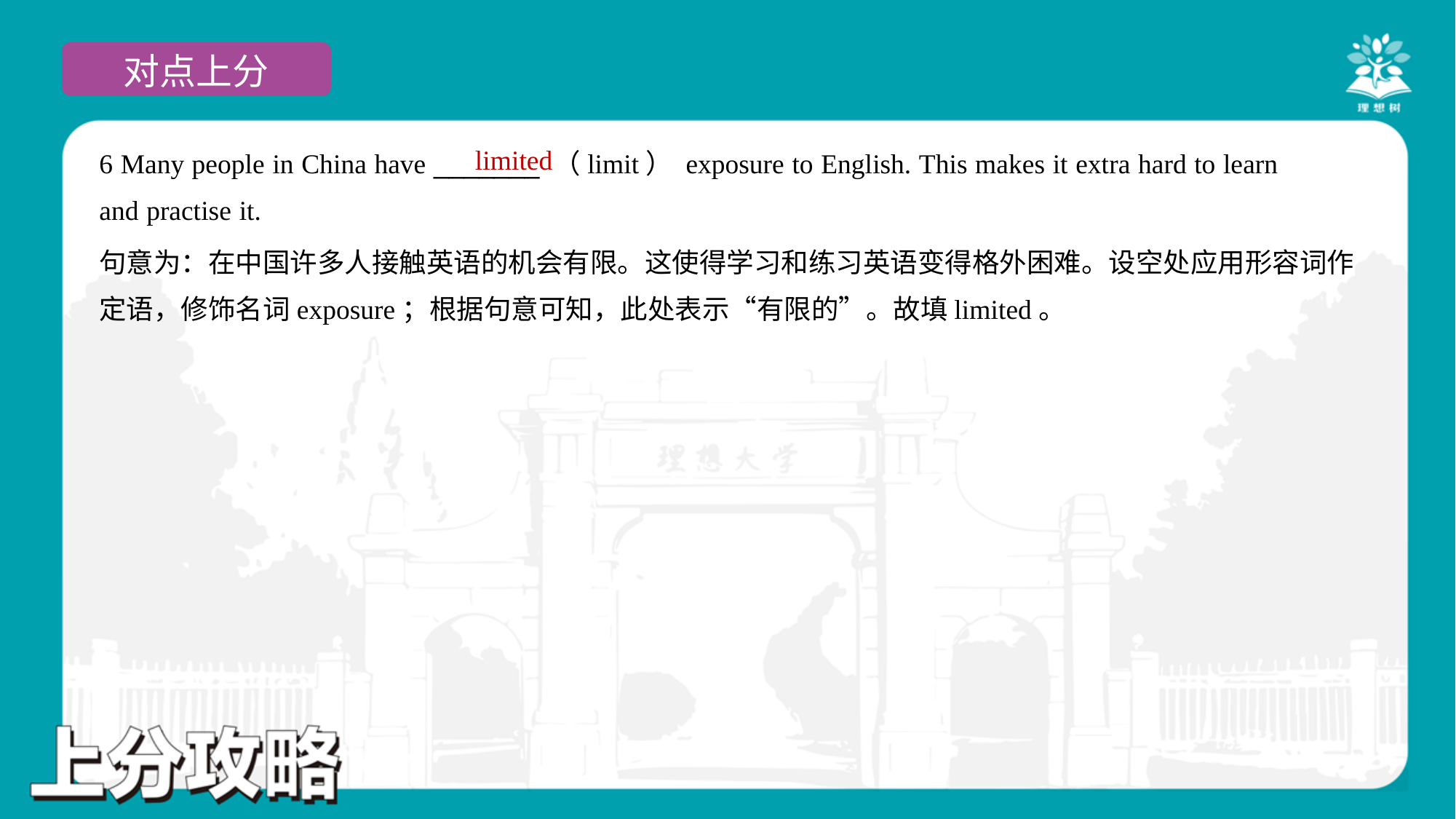

limited
6 Many people in China have _______ （limit） exposure to English. This makes it extra hard to learn
and practise it.
句意为：在中国许多人接触英语的机会有限。这使得学习和练习英语变得格外困难。设空处应用形容词作
定语，修饰名词exposure；根据句意可知，此处表示“有限的”。故填limited。